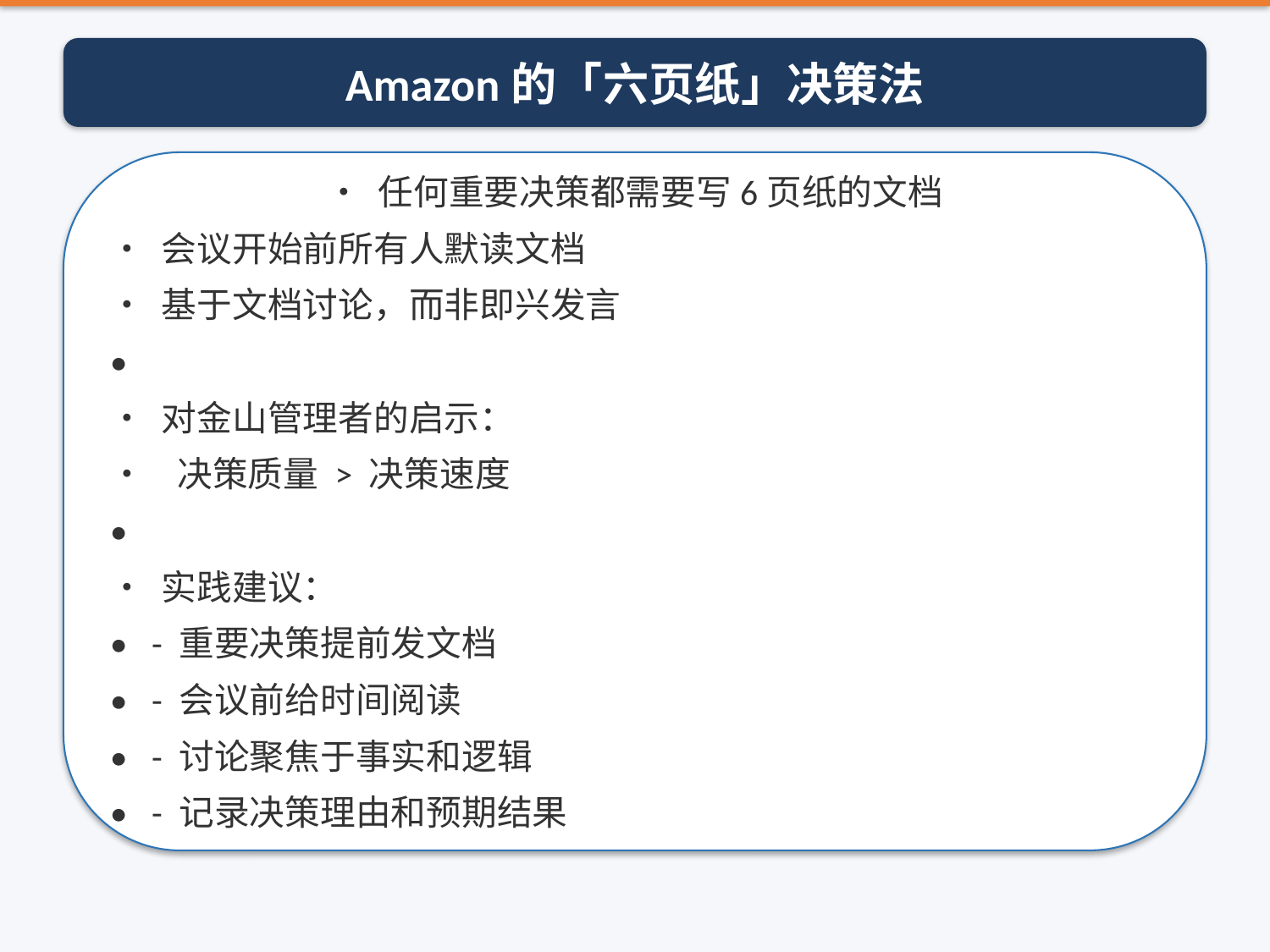

Amazon的「六页纸」决策法
• 任何重要决策都需要写6页纸的文档
• 会议开始前所有人默读文档
• 基于文档讨论，而非即兴发言
•
• 对金山管理者的启示：
•   决策质量 > 决策速度
•
• 实践建议：
•   - 重要决策提前发文档
•   - 会议前给时间阅读
•   - 讨论聚焦于事实和逻辑
•   - 记录决策理由和预期结果